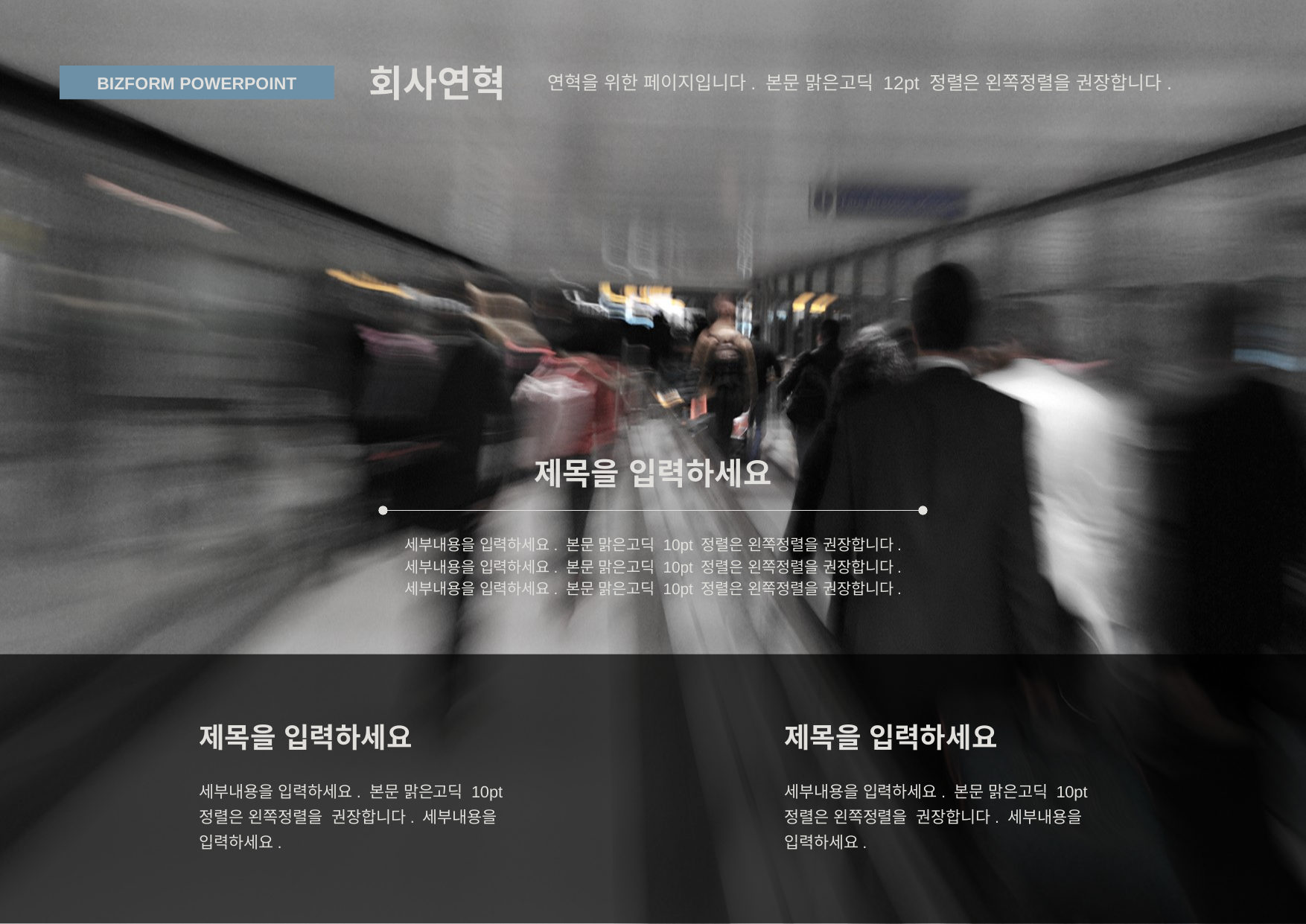

회사연혁
연혁을 위한 페이지입니다. 본문 맑은고딕 12pt 정렬은 왼쪽정렬을 권장합니다.

BIZFORM POWERPOINT
제목을 입력하세요
세부내용을 입력하세요. 본문 맑은고딕 10pt 정렬은 왼쪽정렬을 권장합니다.
세부내용을 입력하세요. 본문 맑은고딕 10pt 정렬은 왼쪽정렬을 권장합니다.
세부내용을 입력하세요. 본문 맑은고딕 10pt 정렬은 왼쪽정렬을 권장합니다.

제목을 입력하세요
제목을 입력하세요
세부내용을 입력하세요. 본문 맑은고딕 10pt 정렬은 왼쪽정렬을  권장합니다. 세부내용을 입력하세요.
세부내용을 입력하세요. 본문 맑은고딕 10pt 정렬은 왼쪽정렬을  권장합니다. 세부내용을 입력하세요.